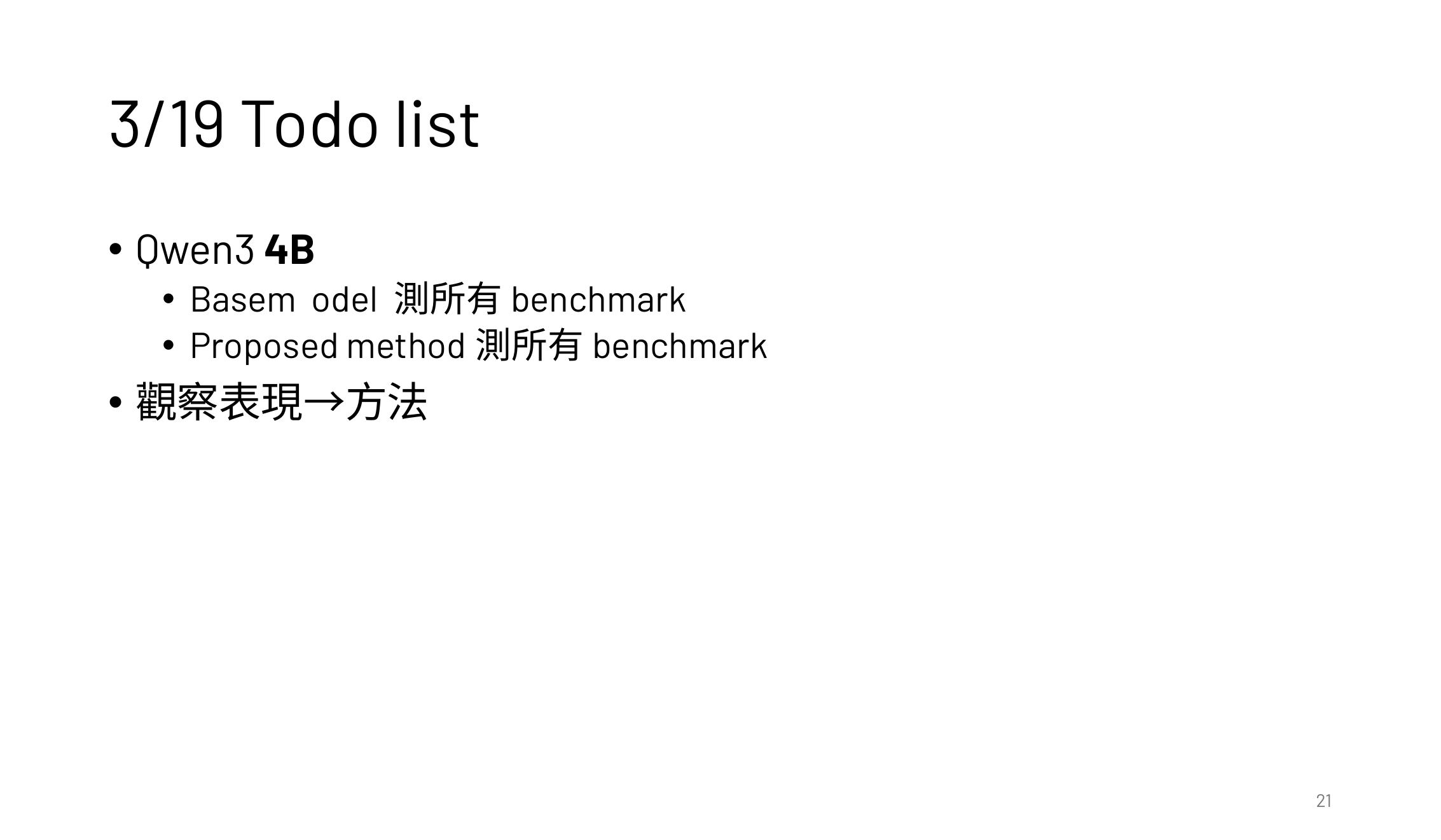

# 3/19 Todo list
Qwen3 4B
Basem  odel 測所有benchmark
Proposed method測所有benchmark
觀察表現→方法
21